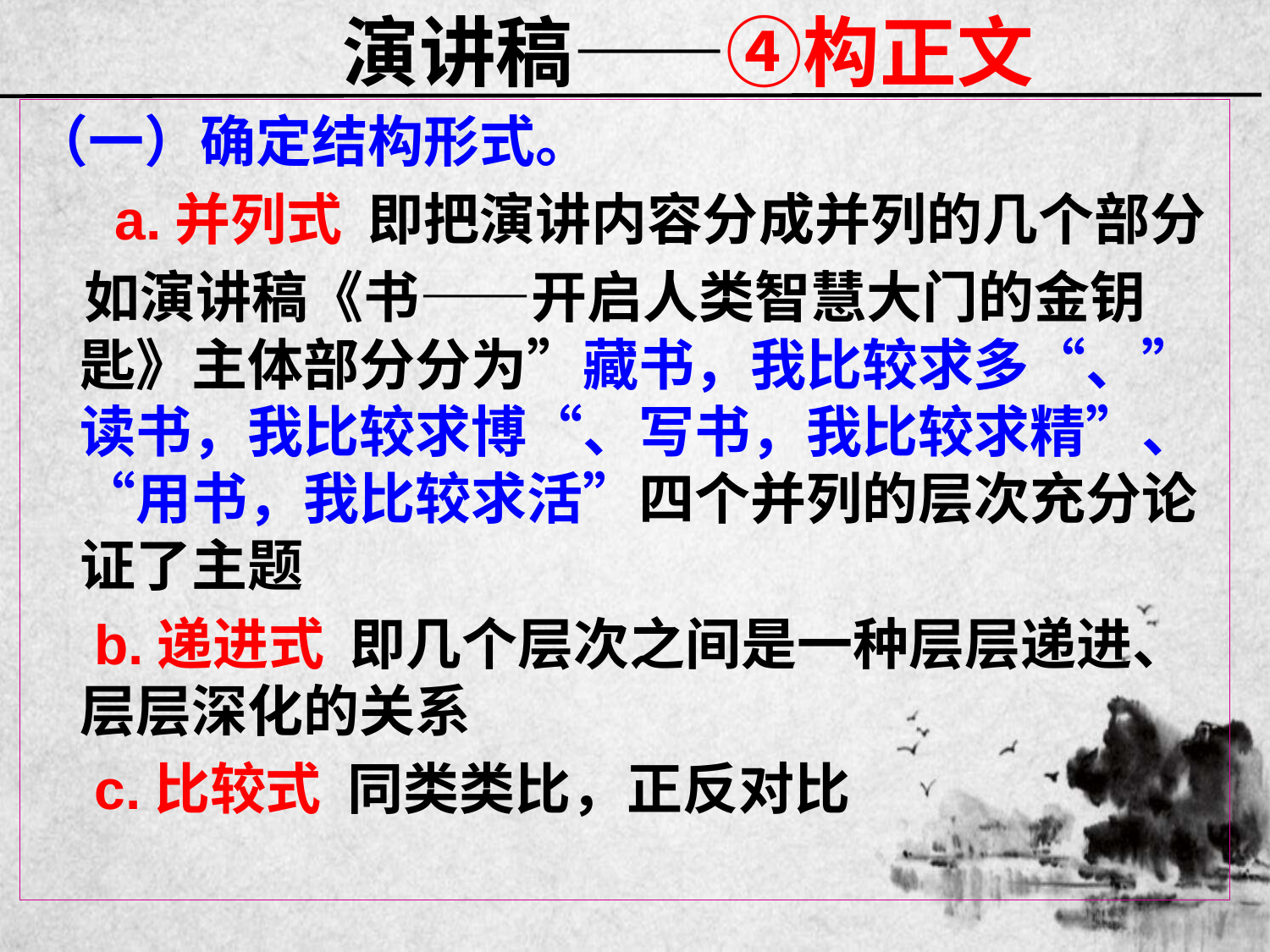

# 演讲稿——④构正文
（一）确定结构形式。
       a.并列式  即把演讲内容分成并列的几个部分
   如演讲稿《书——开启人类智慧大门的金钥匙》主体部分分为”藏书，我比较求多“、”读书，我比较求博“、写书，我比较求精”、“用书，我比较求活”四个并列的层次充分论证了主题
    b.递进式  即几个层次之间是一种层层递进、层层深化的关系
    c.比较式  同类类比，正反对比